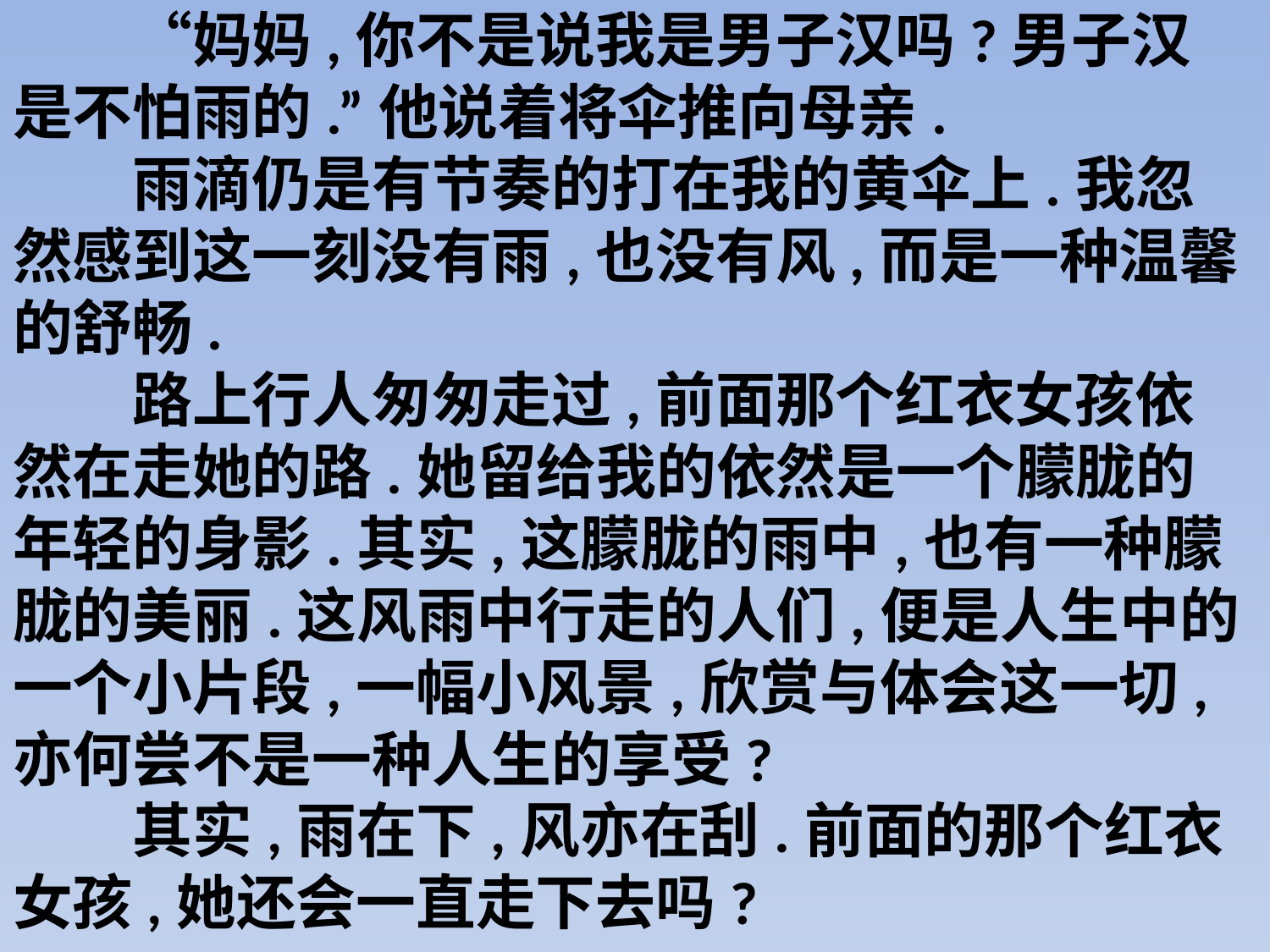

“妈妈,你不是说我是男子汉吗?男子汉是不怕雨的.”他说着将伞推向母亲.
　　雨滴仍是有节奏的打在我的黄伞上.我忽然感到这一刻没有雨,也没有风,而是一种温馨的舒畅.
　　路上行人匆匆走过,前面那个红衣女孩依然在走她的路.她留给我的依然是一个朦胧的年轻的身影.其实,这朦胧的雨中,也有一种朦胧的美丽.这风雨中行走的人们,便是人生中的一个小片段,一幅小风景,欣赏与体会这一切,亦何尝不是一种人生的享受?
　　其实,雨在下,风亦在刮.前面的那个红衣女孩,她还会一直走下去吗?